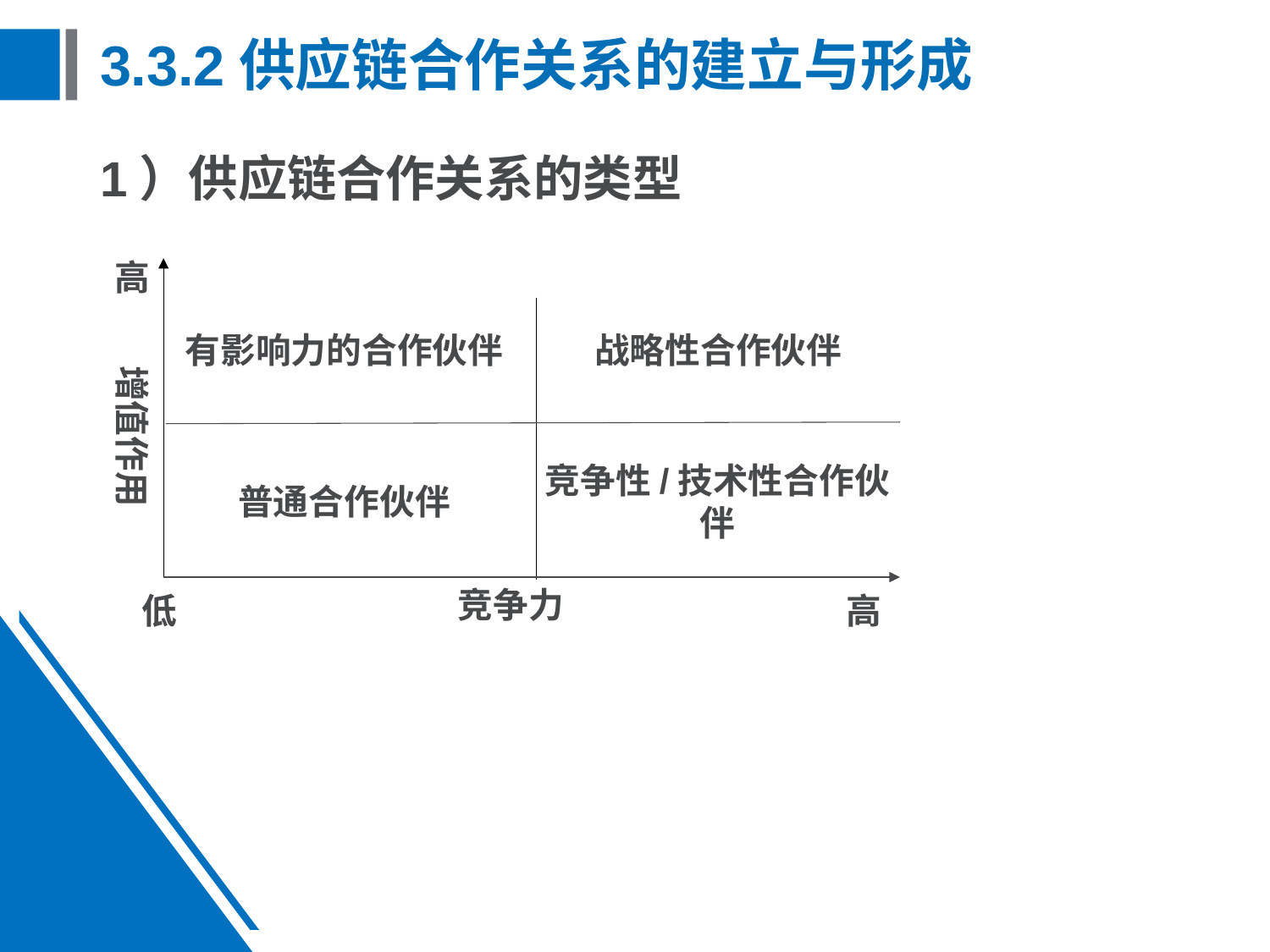

# 3.3.2供应链合作关系的建立与形成
1）供应链合作关系的类型

高
有影响力的合作伙伴
战略性合作伙伴
增值作用
普通合作伙伴
竞争性/技术性合作伙伴
竞争力
低
高